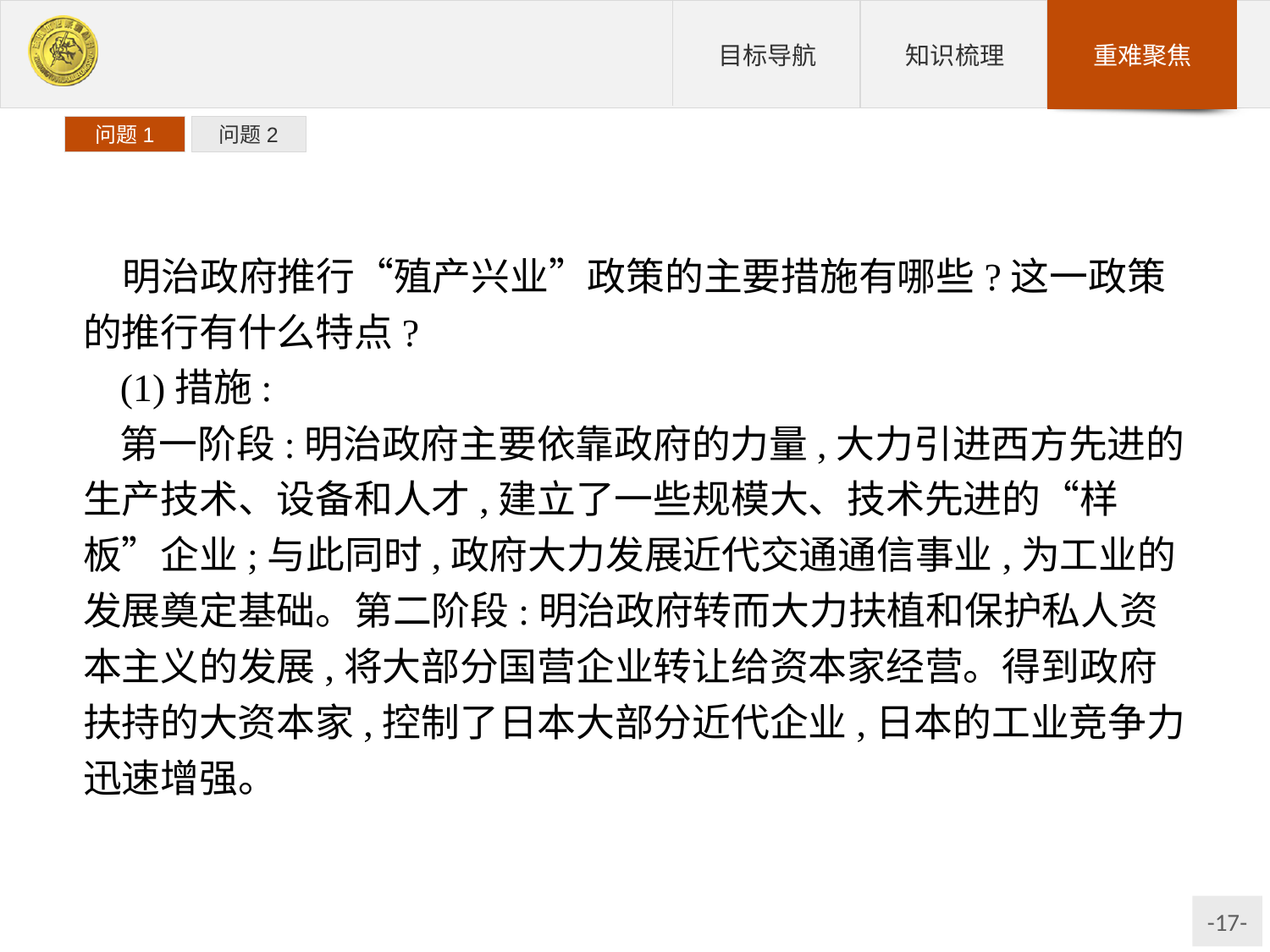

问题1
问题2
明治政府推行“殖产兴业”政策的主要措施有哪些?这一政策的推行有什么特点?
(1)措施:
第一阶段:明治政府主要依靠政府的力量,大力引进西方先进的生产技术、设备和人才,建立了一些规模大、技术先进的“样板”企业;与此同时,政府大力发展近代交通通信事业,为工业的发展奠定基础。第二阶段:明治政府转而大力扶植和保护私人资本主义的发展,将大部分国营企业转让给资本家经营。得到政府扶持的大资本家,控制了日本大部分近代企业,日本的工业竞争力迅速增强。